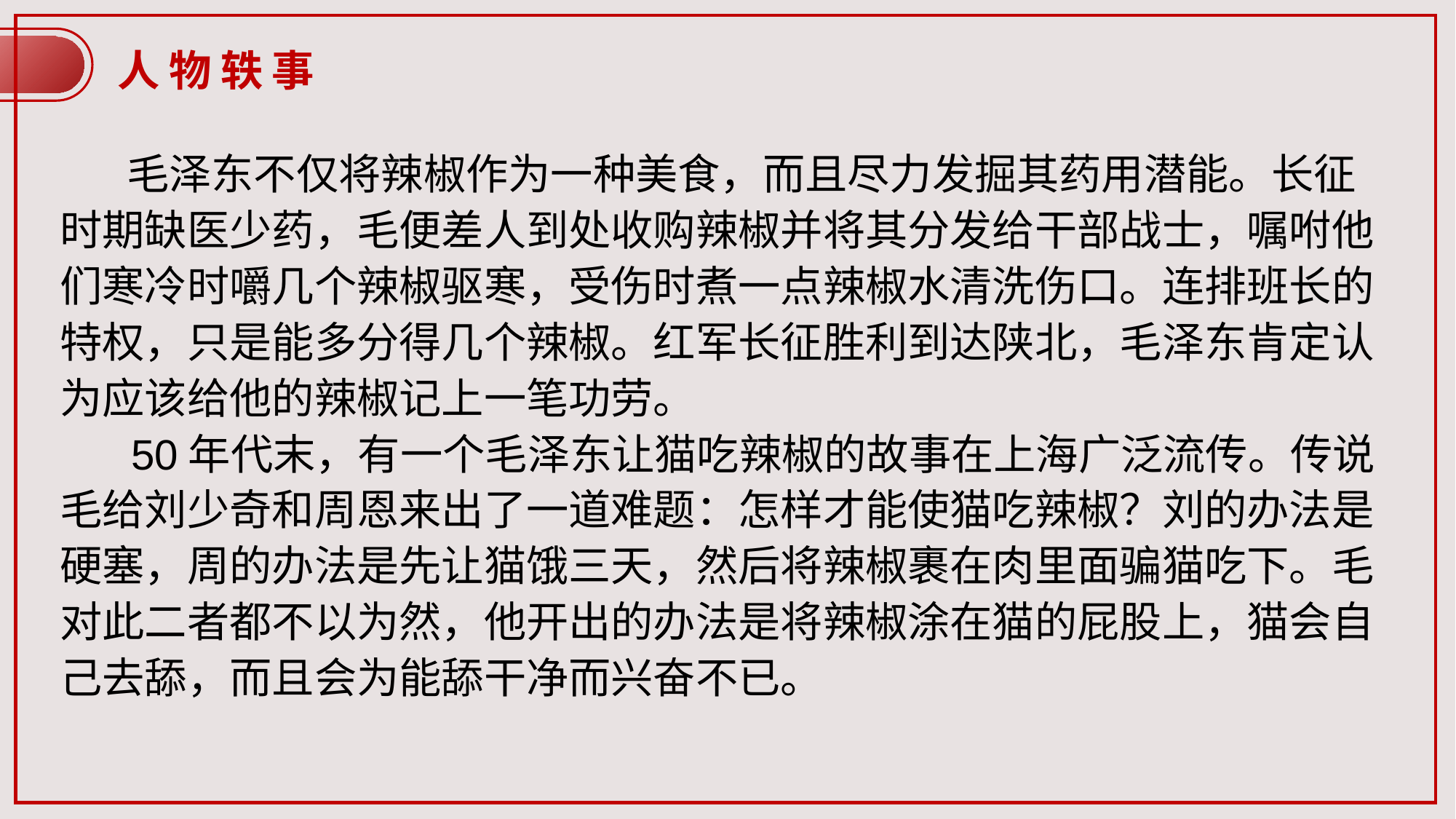

人物轶事
      毛泽东不仅将辣椒作为一种美食，而且尽力发掘其药用潜能。长征时期缺医少药，毛便差人到处收购辣椒并将其分发给干部战士，嘱咐他们寒冷时嚼几个辣椒驱寒，受伤时煮一点辣椒水清洗伤口。连排班长的特权，只是能多分得几个辣椒。红军长征胜利到达陕北，毛泽东肯定认为应该给他的辣椒记上一笔功劳。
      50年代末，有一个毛泽东让猫吃辣椒的故事在上海广泛流传。传说毛给刘少奇和周恩来出了一道难题：怎样才能使猫吃辣椒？刘的办法是硬塞，周的办法是先让猫饿三天，然后将辣椒裹在肉里面骗猫吃下。毛对此二者都不以为然，他开出的办法是将辣椒涂在猫的屁股上，猫会自己去舔，而且会为能舔干净而兴奋不已。